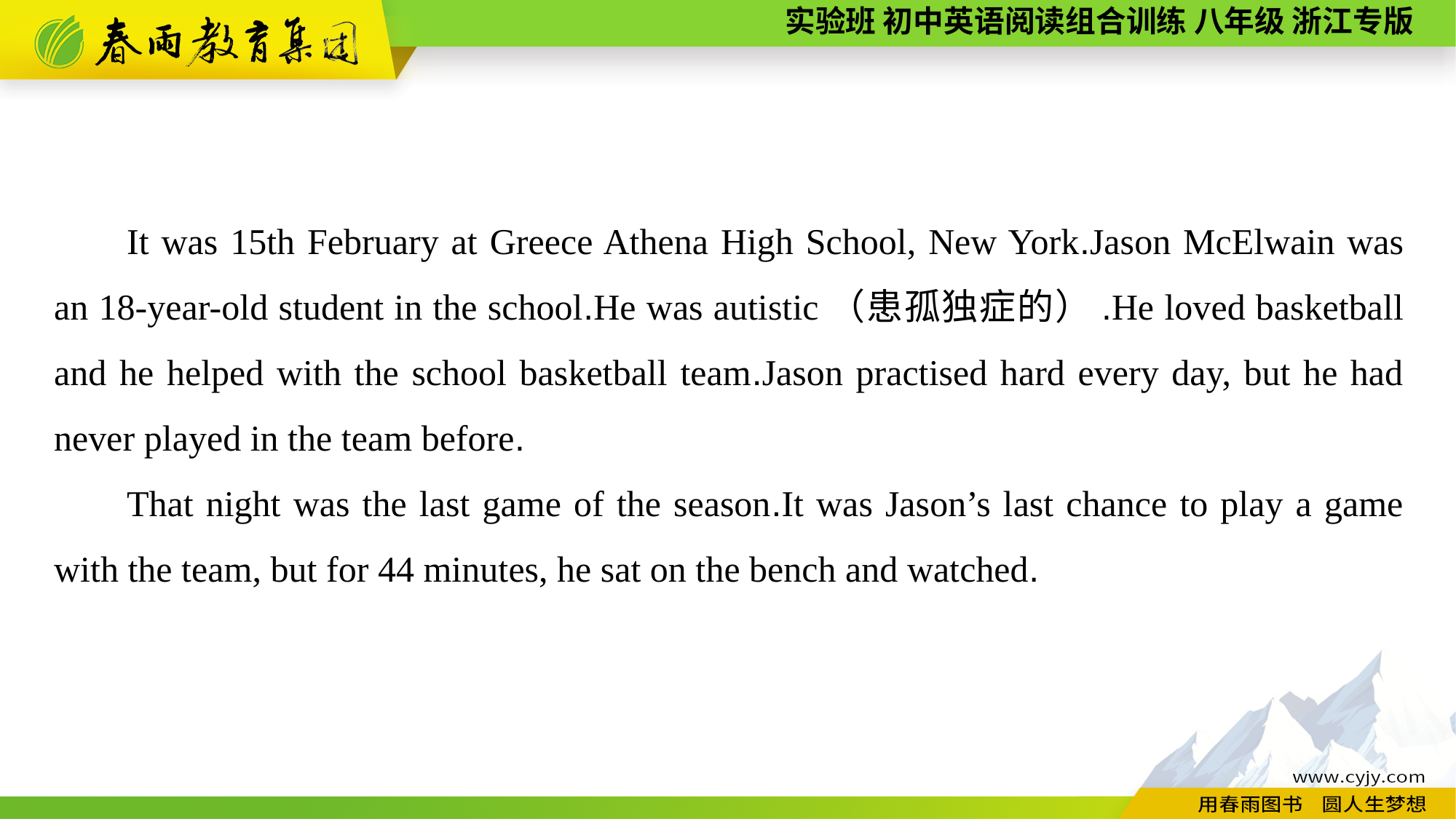

It was 15th February at Greece Athena High School, New York.Jason McElwain was an 18-year-old student in the school.He was autistic（患孤独症的）.He loved basketball and he helped with the school basketball team.Jason practised hard every day, but he had never played in the team before.
That night was the last game of the season.It was Jason’s last chance to play a game with the team, but for 44 minutes, he sat on the bench and watched.